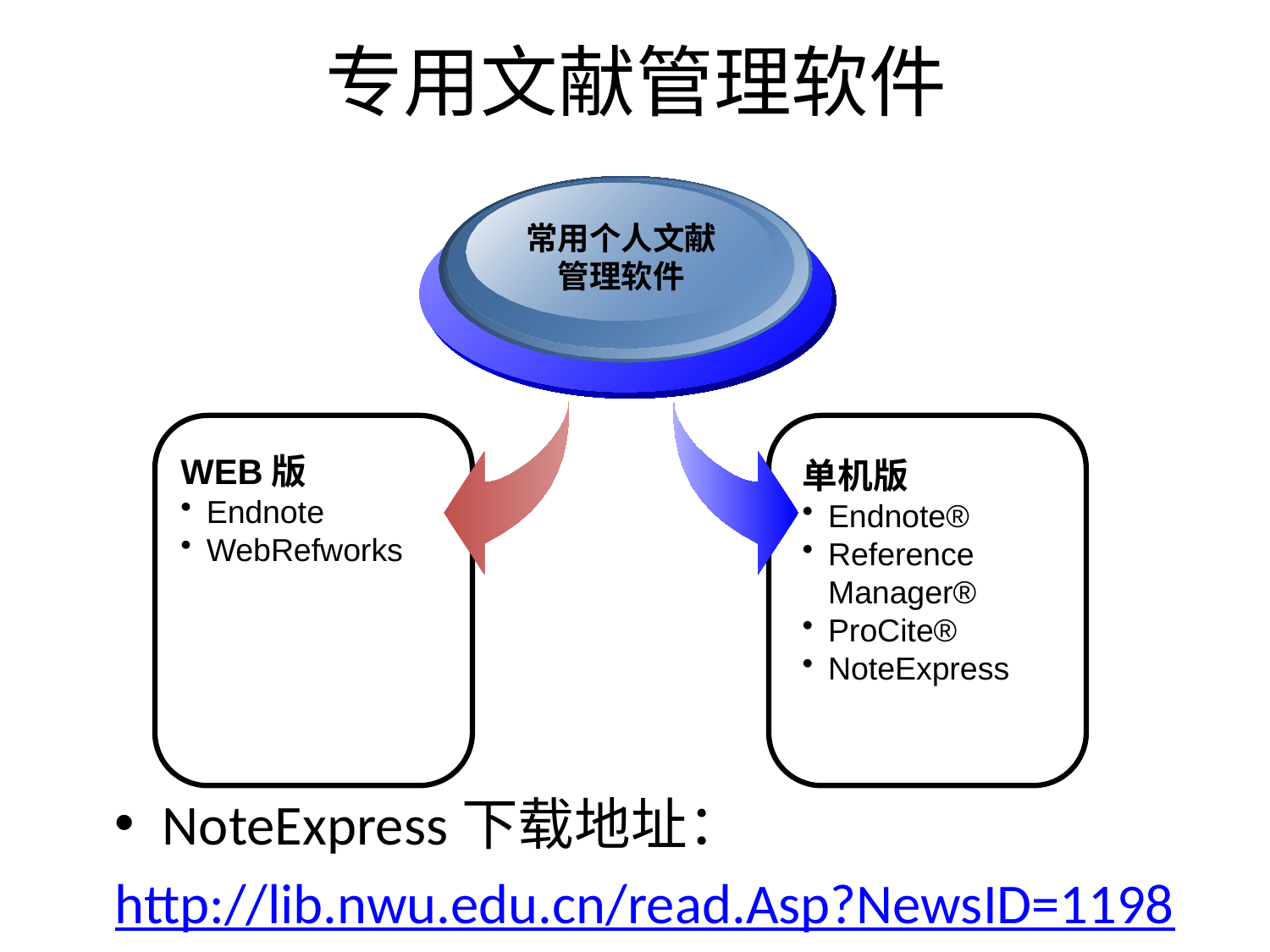

# 专用文献管理软件

常用个人文献
管理软件

WEB版
Endnote
WebRefworks

单机版
Endnote®
Reference Manager®
ProCite®
NoteExpress
NoteExpress下载地址：
http://lib.nwu.edu.cn/read.Asp?NewsID=1198